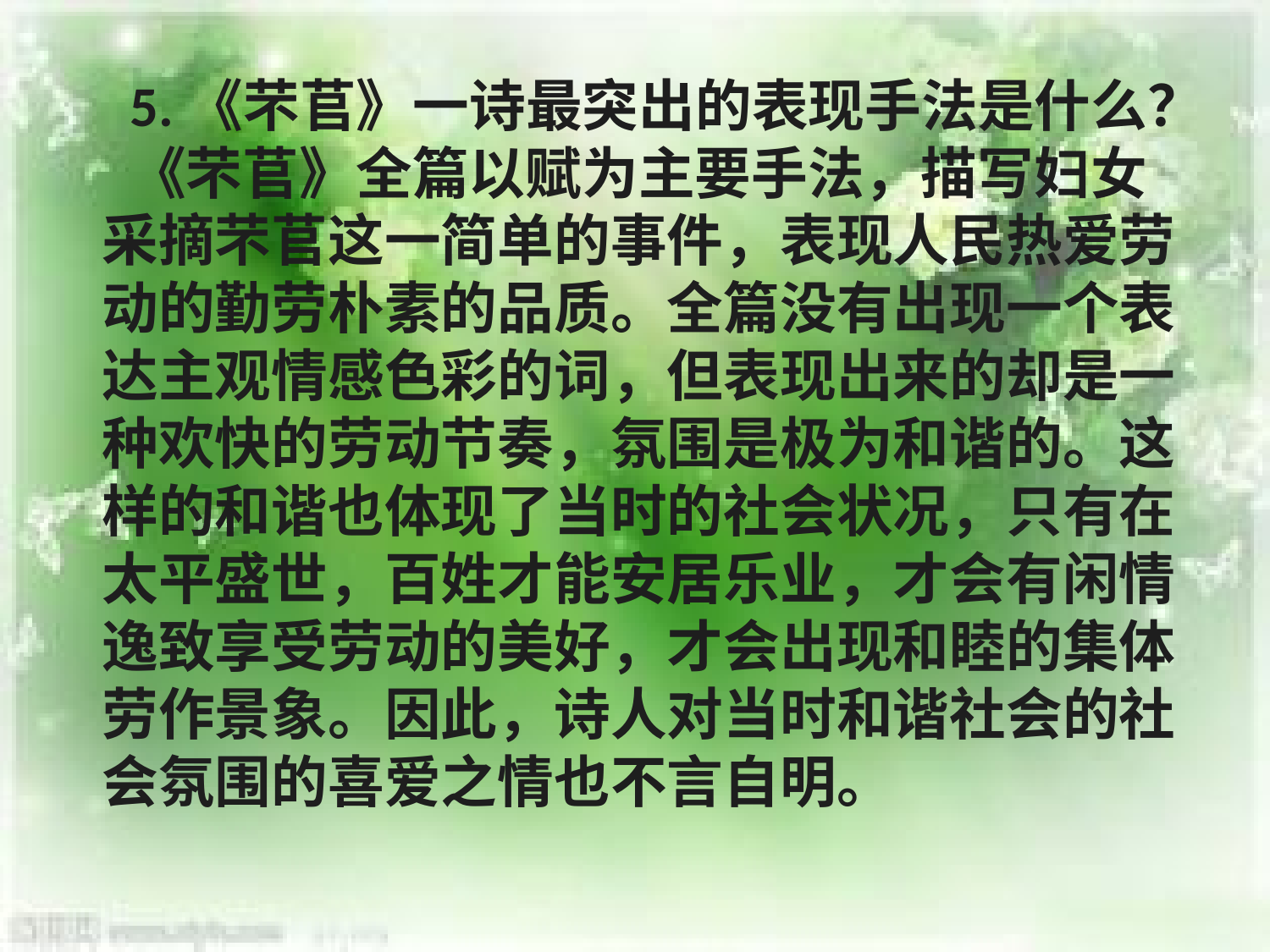

5.《芣苢》一诗最突出的表现手法是什么？
《芣苢》全篇以赋为主要手法，描写妇女采摘芣苢这一简单的事件，表现人民热爱劳动的勤劳朴素的品质。全篇没有出现一个表达主观情感色彩的词，但表现出来的却是一种欢快的劳动节奏，氛围是极为和谐的。这样的和谐也体现了当时的社会状况，只有在太平盛世，百姓才能安居乐业，才会有闲情逸致享受劳动的美好，才会出现和睦的集体劳作景象。因此，诗人对当时和谐社会的社会氛围的喜爱之情也不言自明。